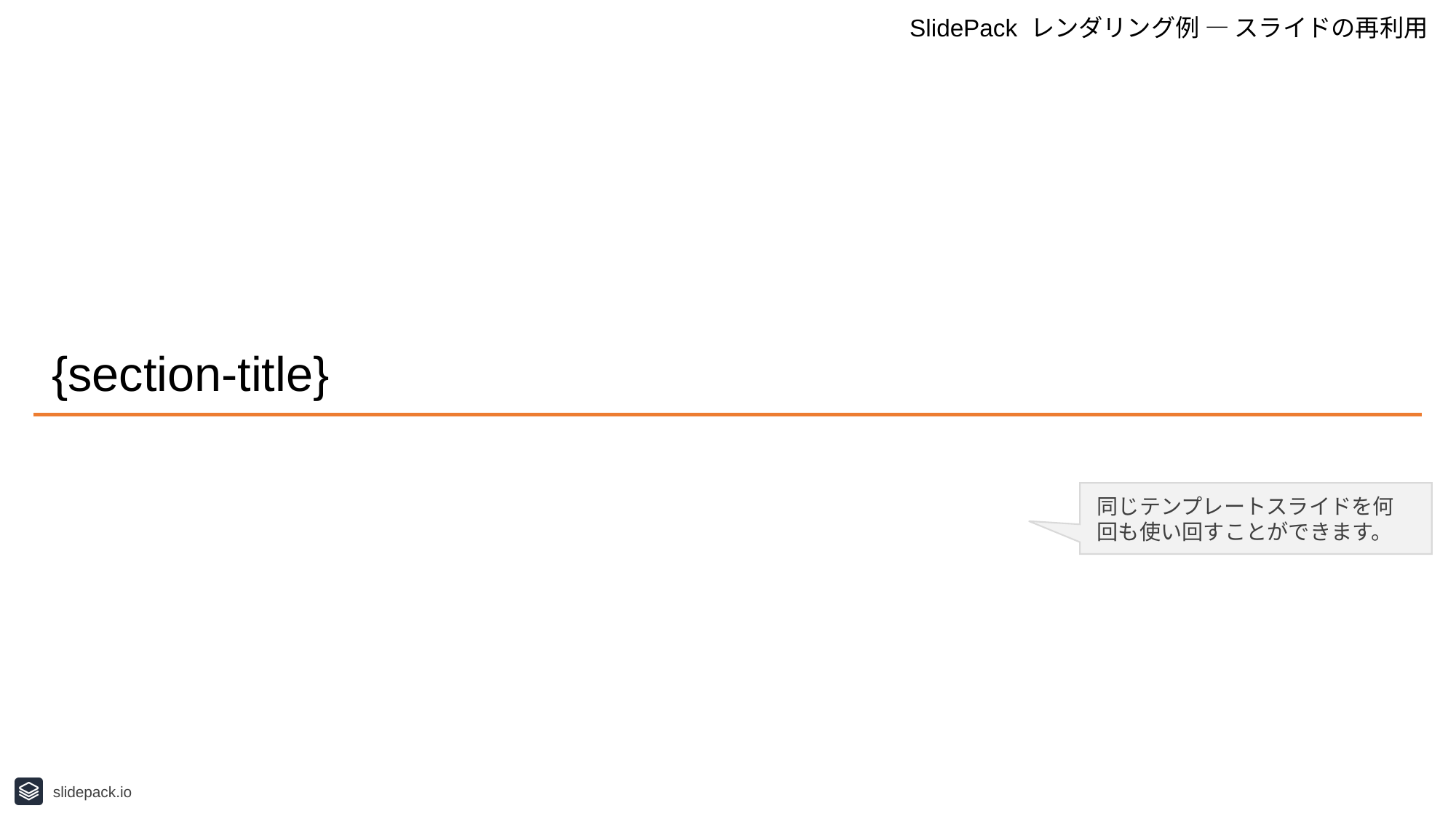

SlidePack レンダリング例 ― スライドの再利用
{section-title}
同じテンプレートスライドを何回も使い回すことができます。